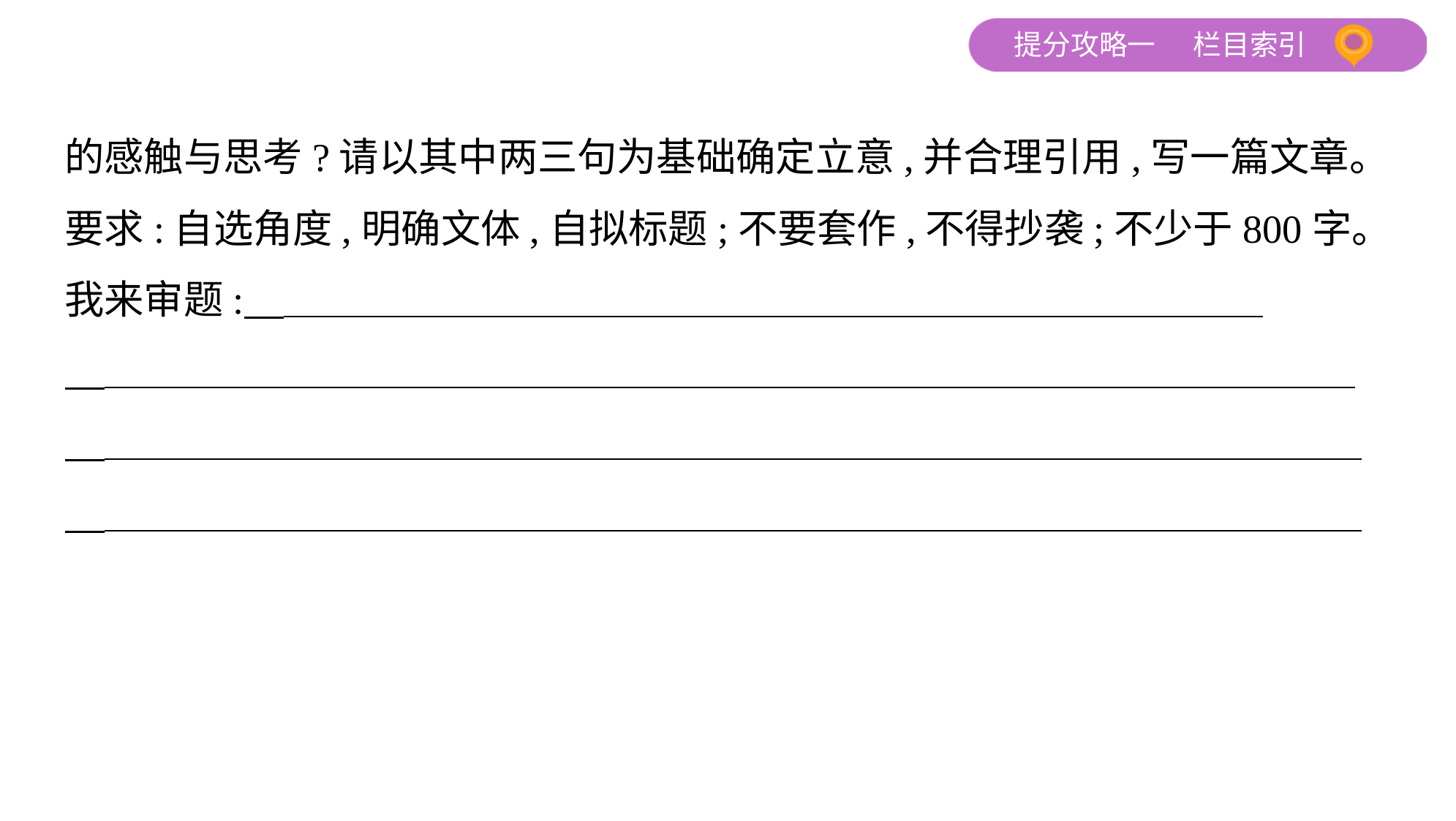

的感触与思考?请以其中两三句为基础确定立意,并合理引用,写一篇文章。
要求:自选角度,明确文体,自拟标题;不要套作,不得抄袭;不少于800字。
我来审题: